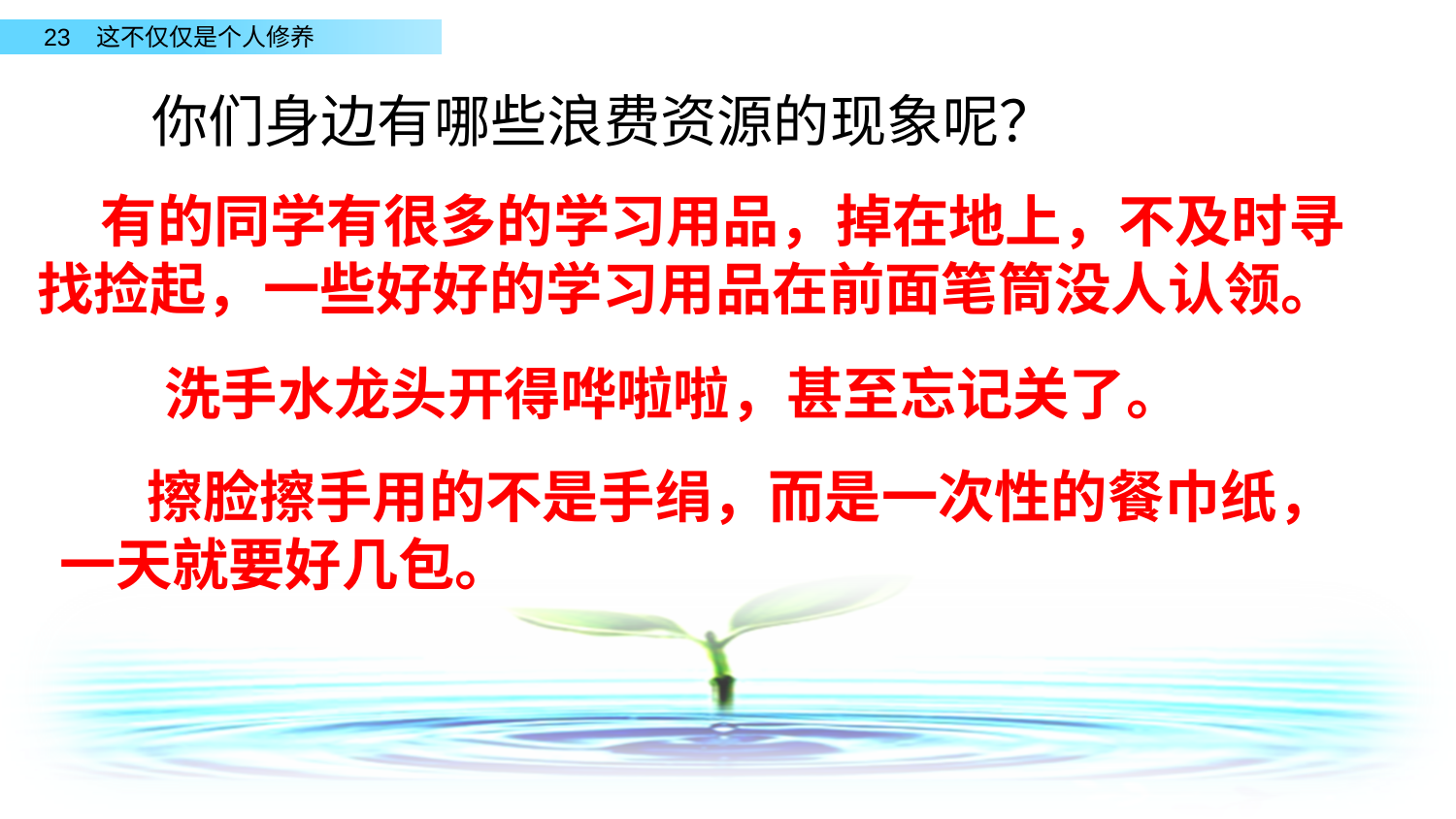

你们身边有哪些浪费资源的现象呢？
    有的同学有很多的学习用品，掉在地上，不及时寻找捡起，一些好好的学习用品在前面笔筒没人认领。
洗手水龙头开得哗啦啦，甚至忘记关了。
  擦脸擦手用的不是手绢，而是一次性的餐巾纸，一天就要好几包。